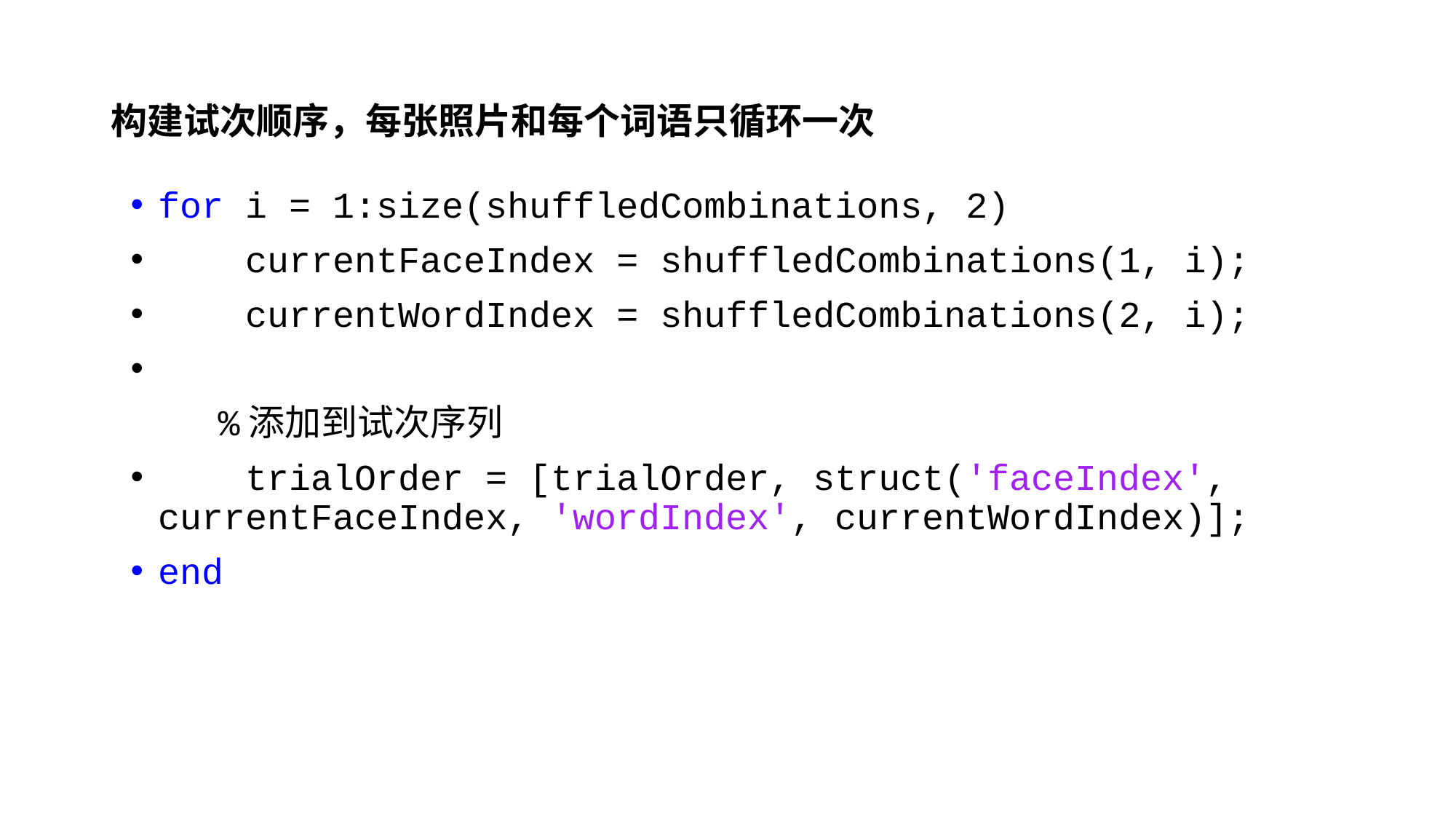

# 构建试次顺序，每张照片和每个词语只循环一次
for i = 1:size(shuffledCombinations, 2)
    currentFaceIndex = shuffledCombinations(1, i);
    currentWordIndex = shuffledCombinations(2, i);

    %添加到试次序列
    trialOrder = [trialOrder, struct('faceIndex', currentFaceIndex, 'wordIndex', currentWordIndex)];
end